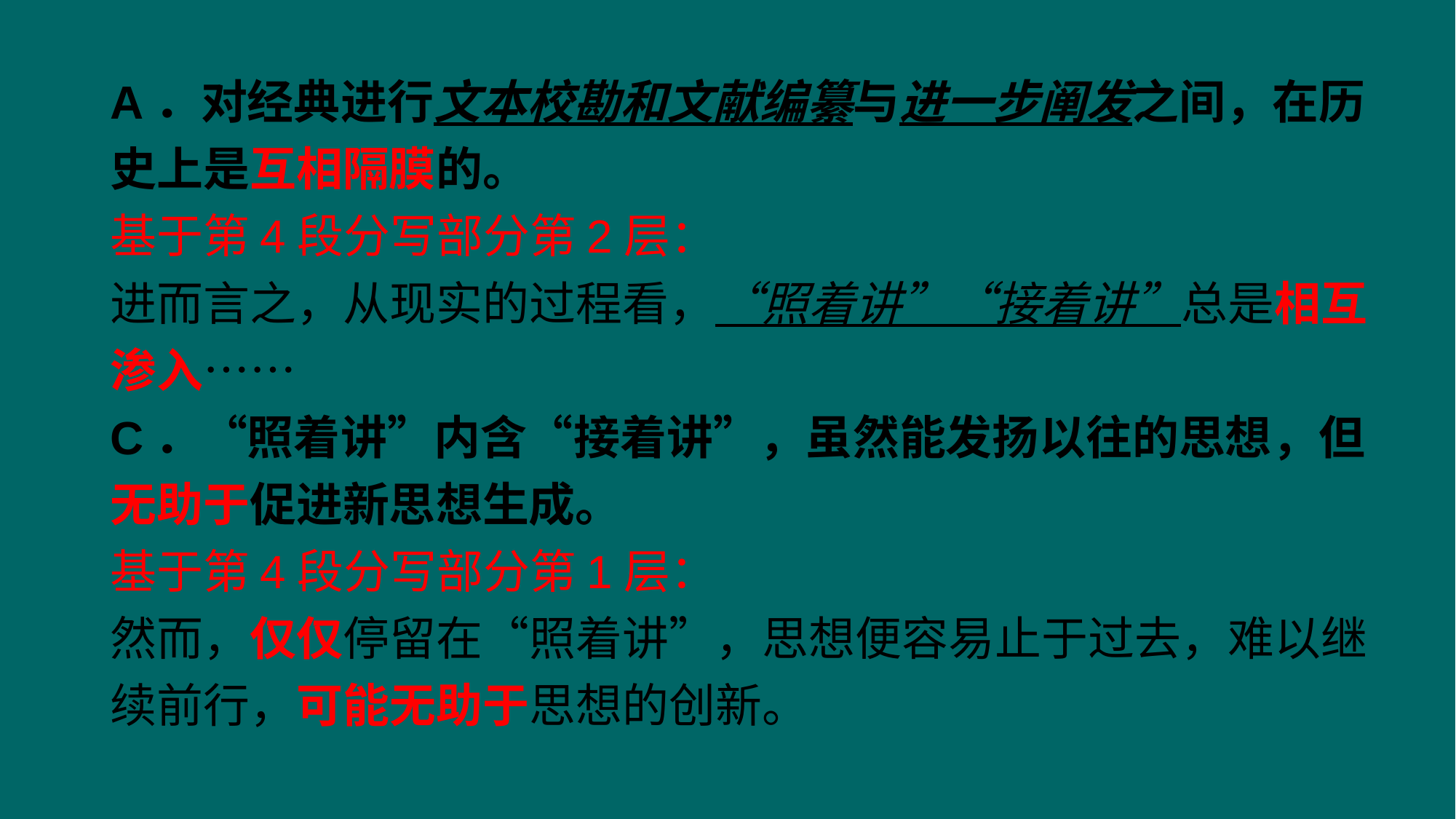

A．对经典进行文本校勘和文献编纂与进一步阐发之间，在历史上是互相隔膜的。
基于第4段分写部分第2层：
进而言之，从现实的过程看，“照着讲”“接着讲”总是相互渗入……
C．“照着讲”内含“接着讲”，虽然能发扬以往的思想，但无助于促进新思想生成。
基于第4段分写部分第1层：
然而，仅仅停留在“照着讲”，思想便容易止于过去，难以继续前行，可能无助于思想的创新。